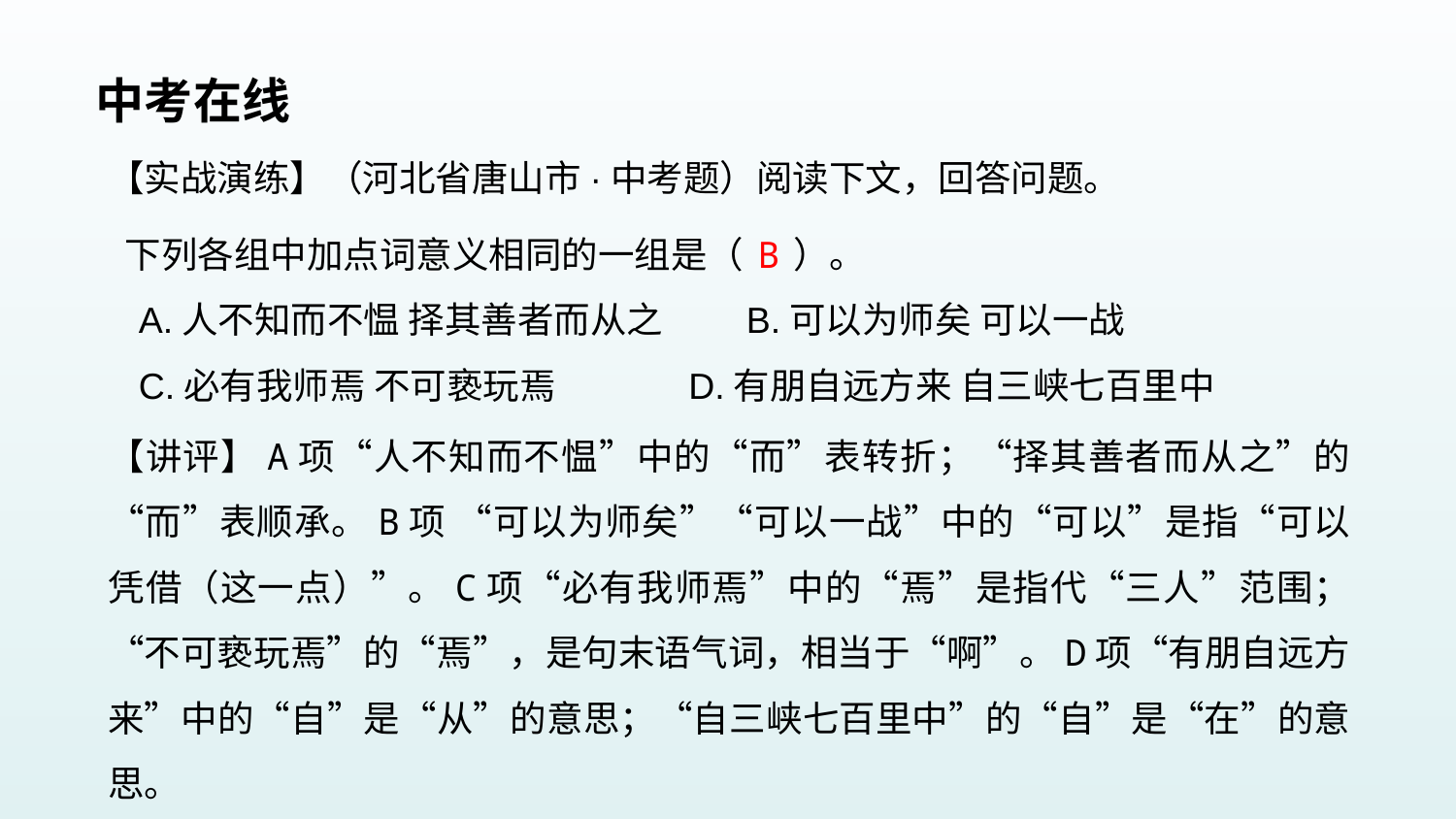

中考在线
【实战演练】（河北省唐山市·中考题）阅读下文，回答问题。
 下列各组中加点词意义相同的一组是（      ）。
   A.人不知而不愠 择其善者而从之         B.可以为师矣 可以一战
   C.必有我师焉 不可亵玩焉               D.有朋自远方来 自三峡七百里中
B
【讲评】A项“人不知而不愠”中的“而”表转折；“择其善者而从之”的“而”表顺承。B项 “可以为师矣”“可以一战”中的“可以”是指“可以凭借（这一点）”。C项“必有我师焉”中的“焉”是指代“三人”范围；“不可亵玩焉”的“焉”，是句末语气词，相当于“啊”。D项“有朋自远方来”中的“自”是“从”的意思；“自三峡七百里中”的“自”是“在”的意思。